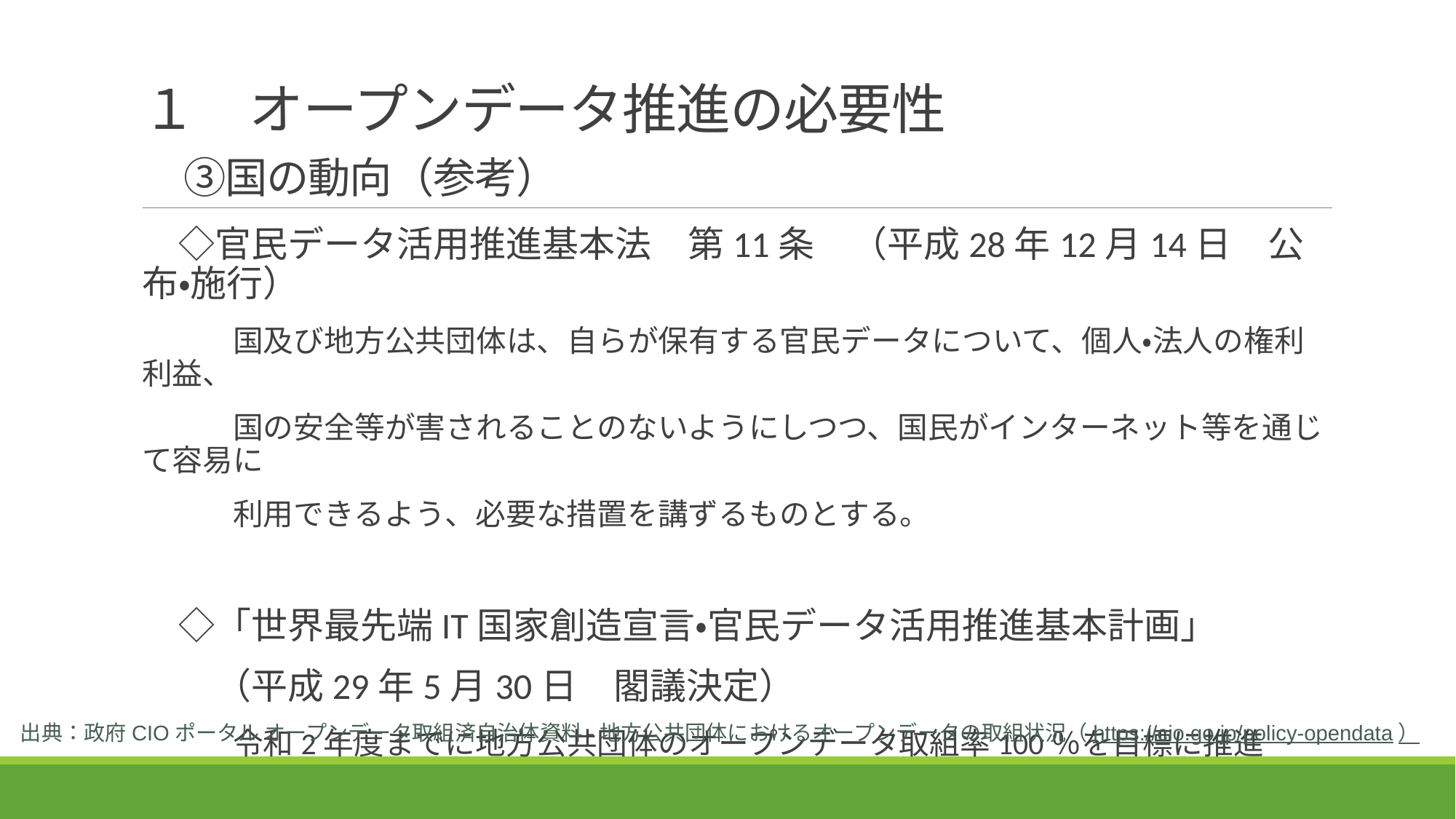

# １　オープンデータ推進の必要性 　 　③国の動向（参考）
　◇官民データ活用推進基本法　第11条　（平成28年12月14日　公布・施行）
　　　国及び地方公共団体は、自らが保有する官民データについて、個人・法人の権利利益、
　　　国の安全等が害されることのないようにしつつ、国民がインターネット等を通じて容易に
　　　利用できるよう、必要な措置を講ずるものとする。

　◇「世界最先端IT国家創造宣言・官民データ活用推進基本計画」
　　（平成29年5月30日　閣議決定）
　　　令和2年度までに地方公共団体のオープンデータ取組率100％を目標に推進
出典：政府CIOポータル オープンデータ取組済自治体資料-地方公共団体におけるオープンデータの取組状況（https://cio.go.jp/policy-opendata）